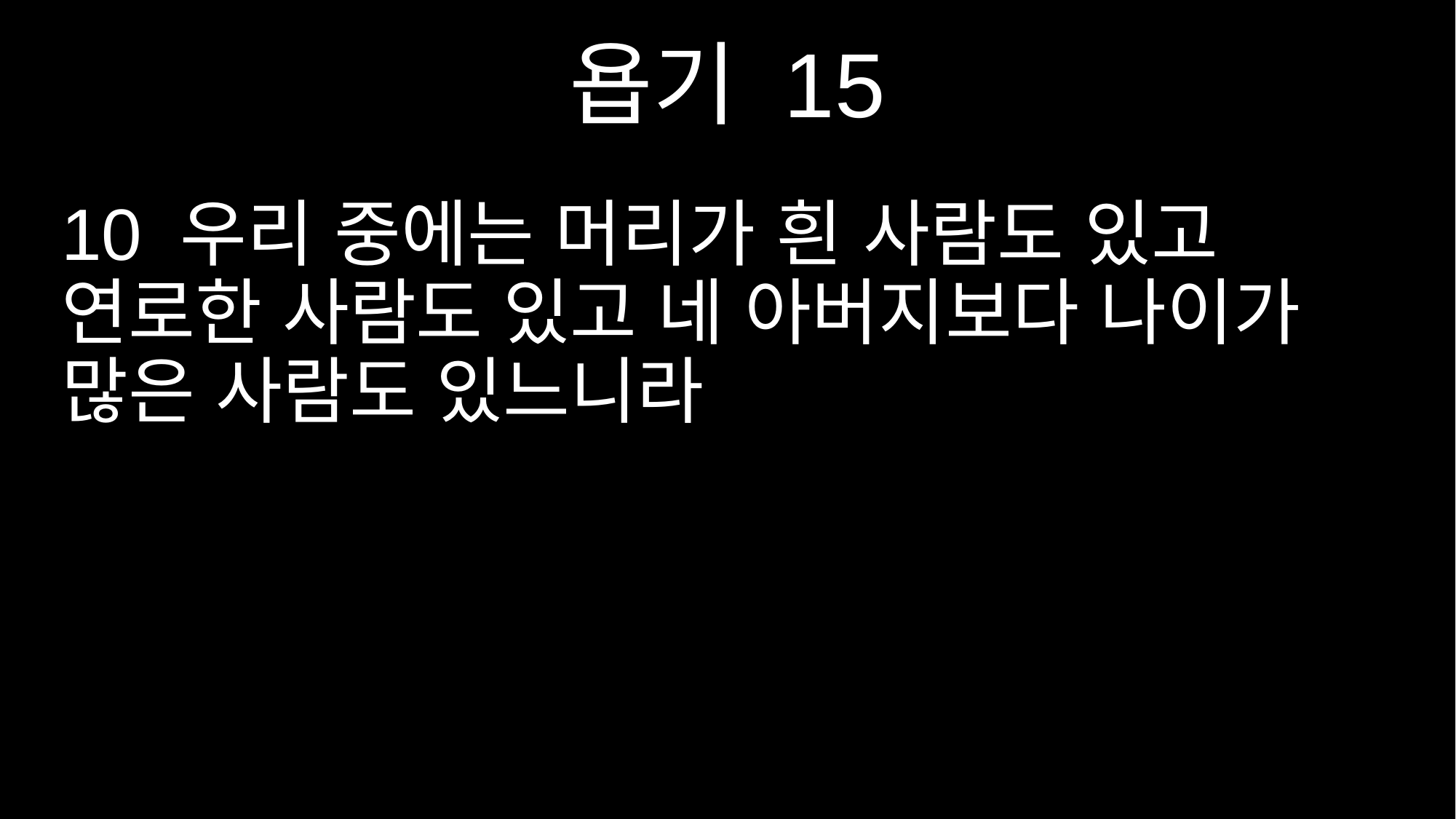

욥기 15
10 우리 중에는 머리가 흰 사람도 있고 연로한 사람도 있고 네 아버지보다 나이가 많은 사람도 있느니라